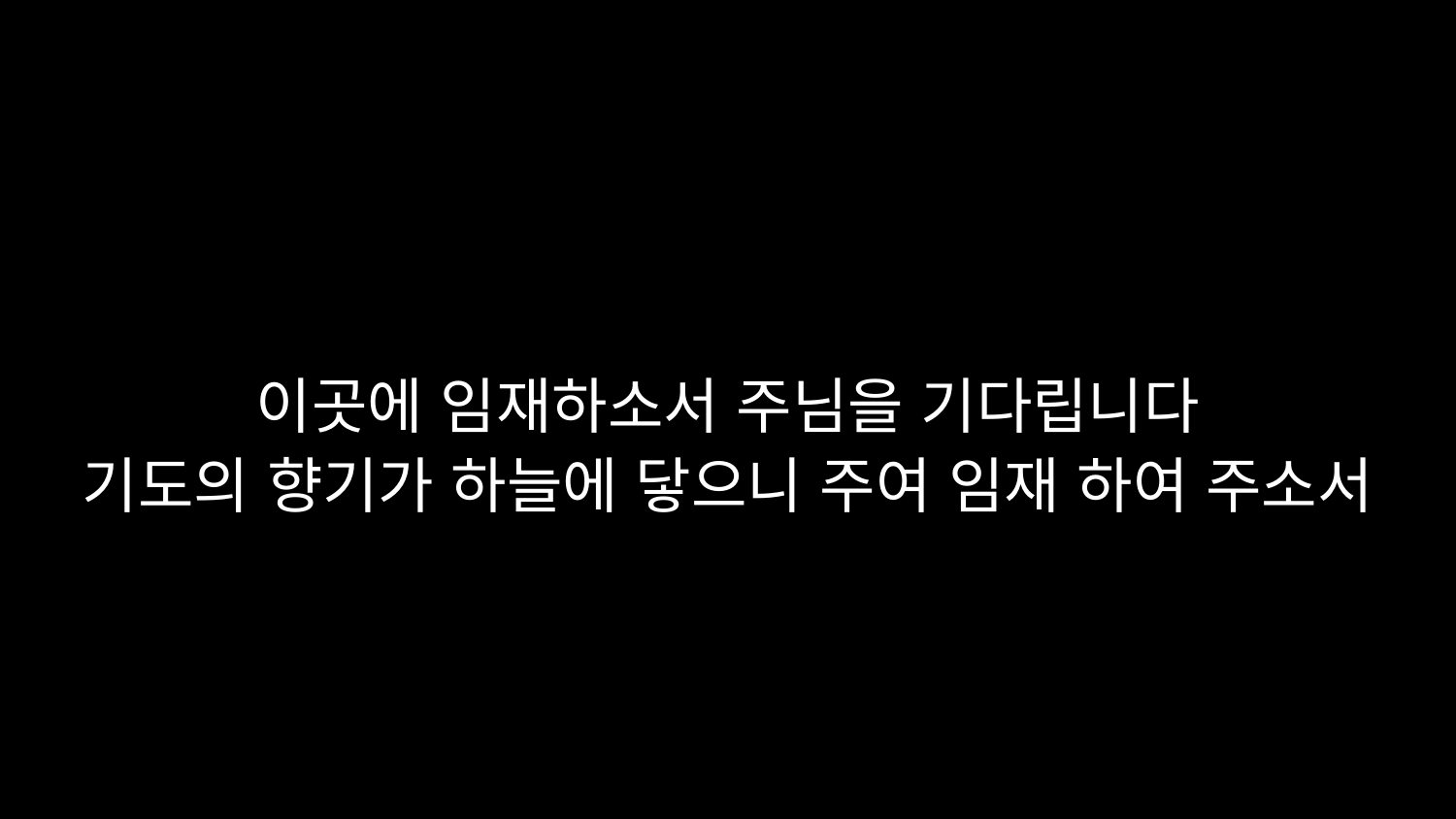

# 이곳에 임재하소서 주님을 기다립니다 기도의 향기가 하늘에 닿으니 주여 임재 하여 주소서